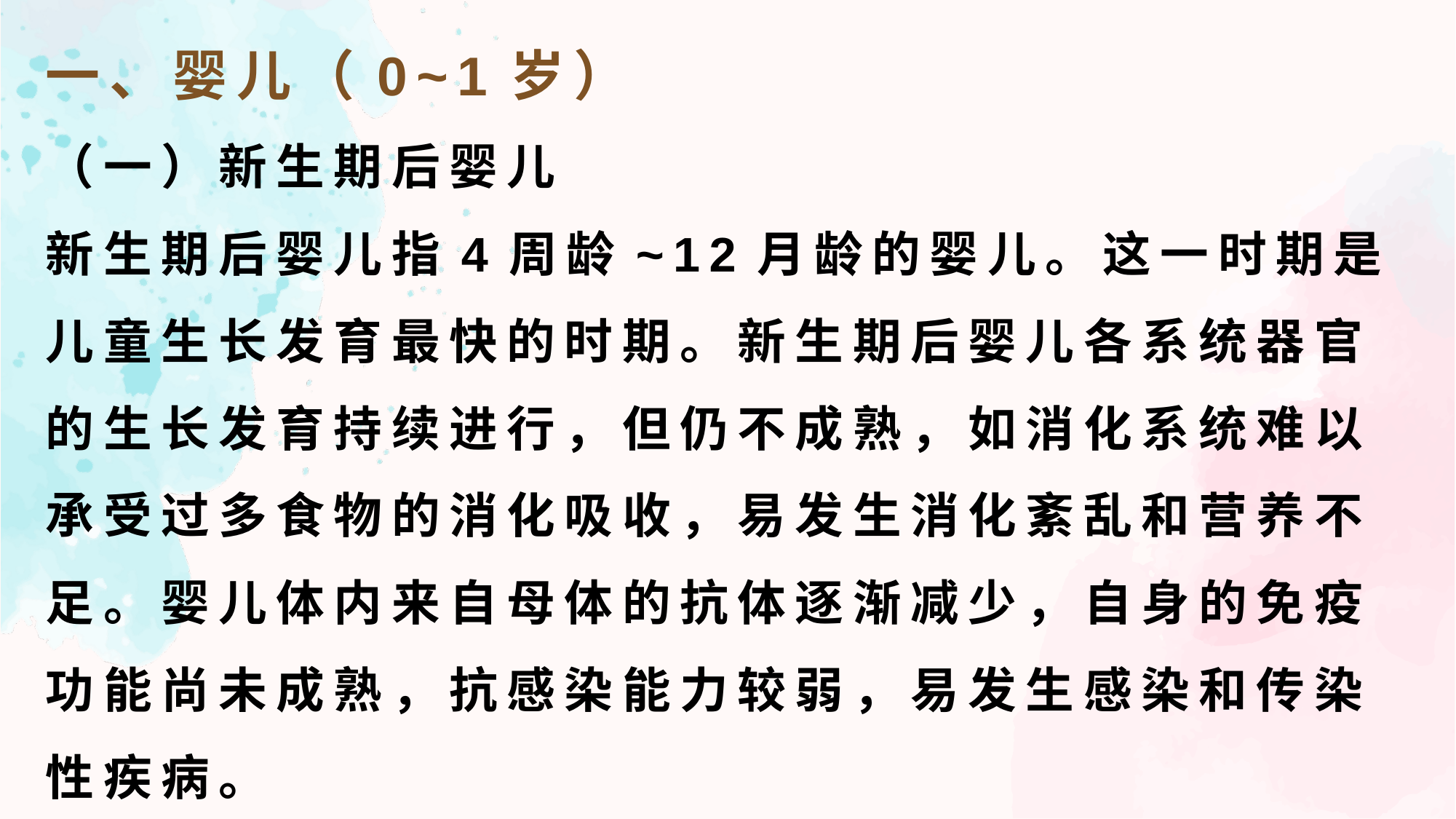

一、婴儿（0~1岁）
（一）新生期后婴儿
新生期后婴儿指4周龄~12月龄的婴儿。这一时期是儿童生长发育最快的时期。新生期后婴儿各系统器官的生长发育持续进行，但仍不成熟，如消化系统难以承受过多食物的消化吸收，易发生消化紊乱和营养不足。婴儿体内来自母体的抗体逐渐减少，自身的免疫功能尚未成熟，抗感染能力较弱，易发生感染和传染性疾病。